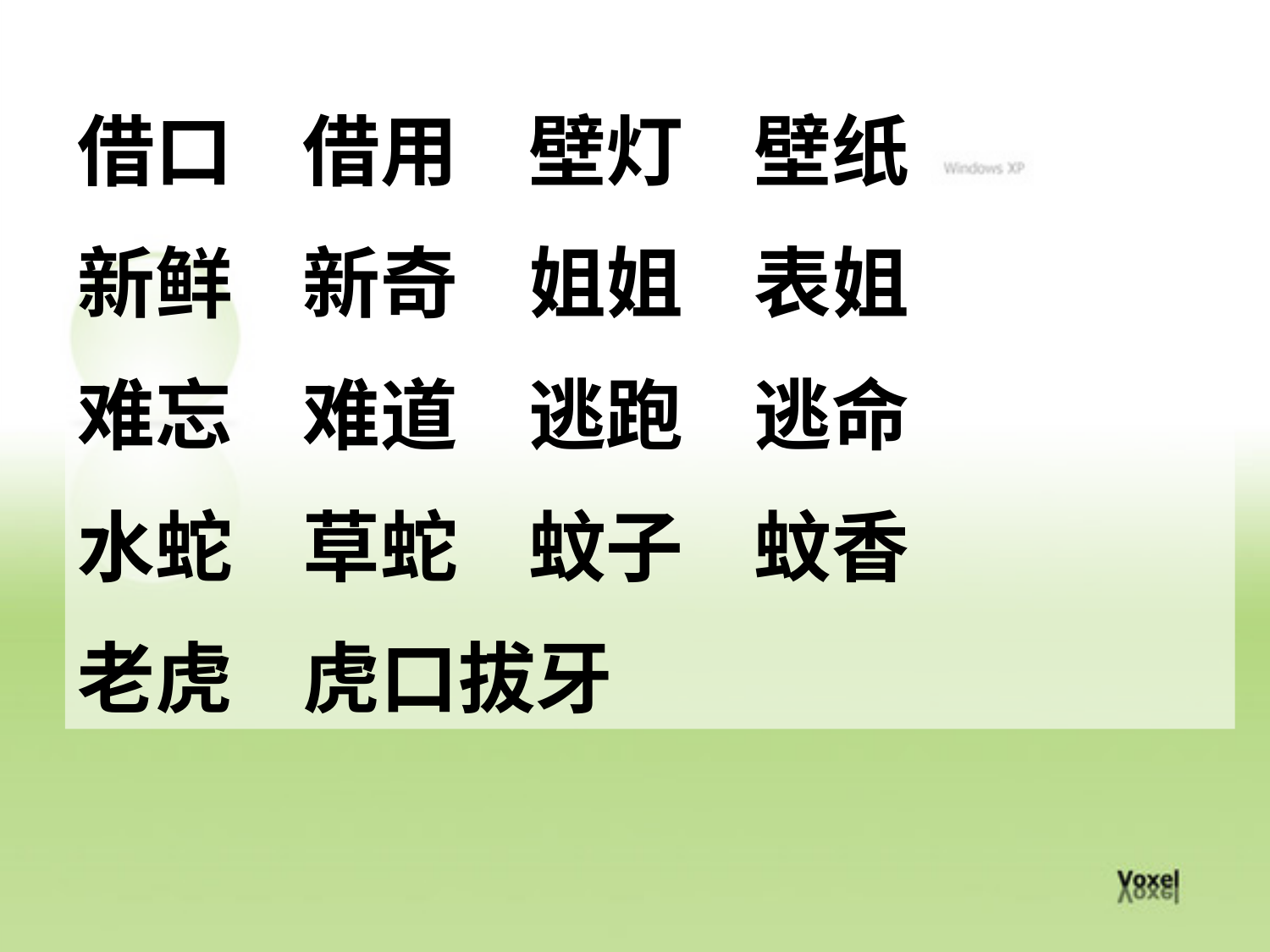

借口    借用    壁灯    壁纸
新鲜    新奇    姐姐    表姐
难忘    难道    逃跑    逃命
水蛇    草蛇    蚊子    蚊香
老虎    虎口拔牙